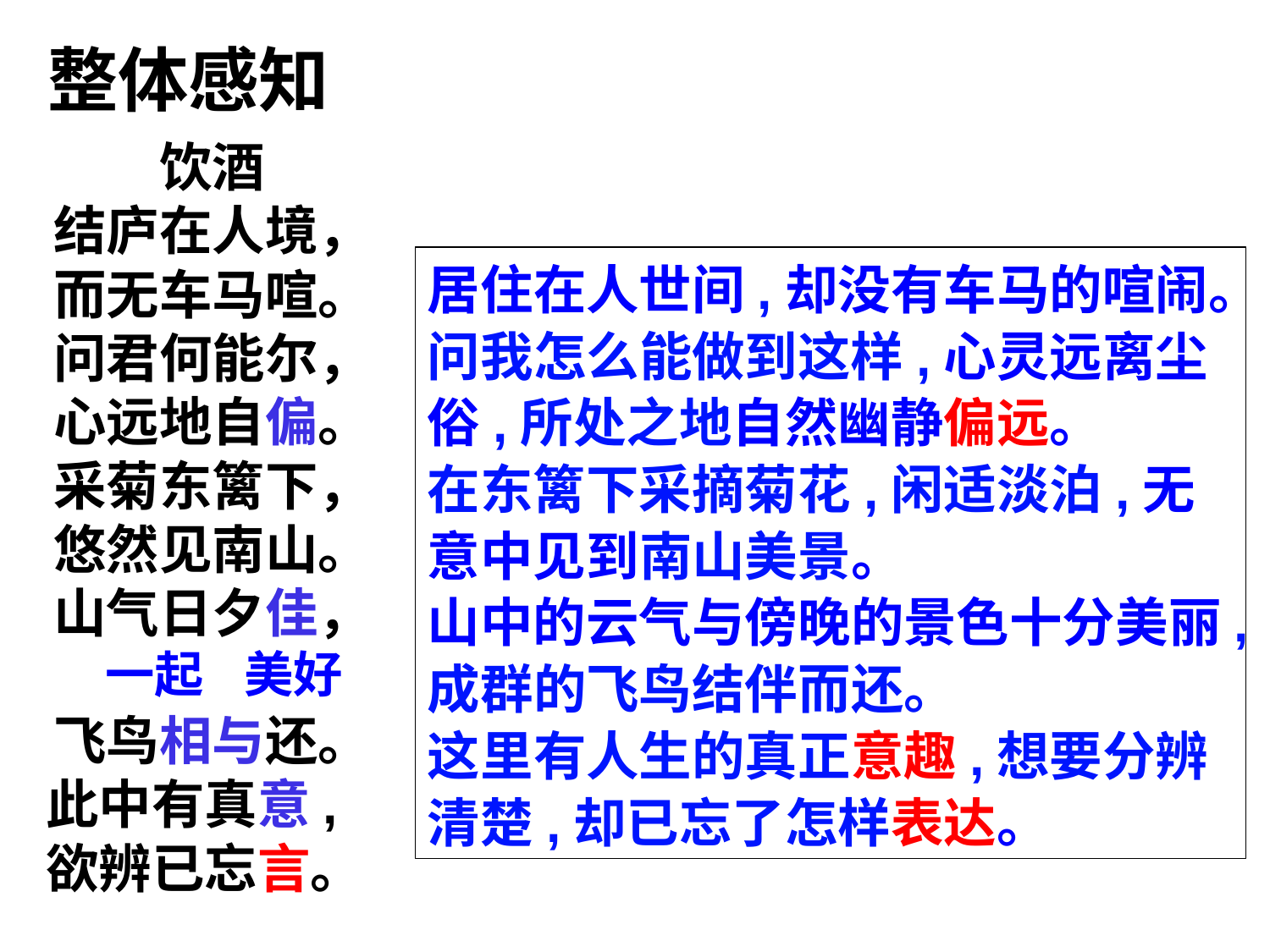

整体感知

饮酒
结庐在人境，
而无车马喧。
问君何能尔，
心远地自偏。
采菊东篱下，
悠然见南山。
山气日夕佳，

飞鸟相与还。
此中有真意,
欲辨已忘言。

居住在人世间,却没有车马的喧闹。
问我怎么能做到这样,心灵远离尘俗,所处之地自然幽静偏远。
在东篱下采摘菊花,闲适淡泊,无意中见到南山美景。
山中的云气与傍晚的景色十分美丽,成群的飞鸟结伴而还。
这里有人生的真正意趣,想要分辨清楚,却已忘了怎样表达。
一起
美好